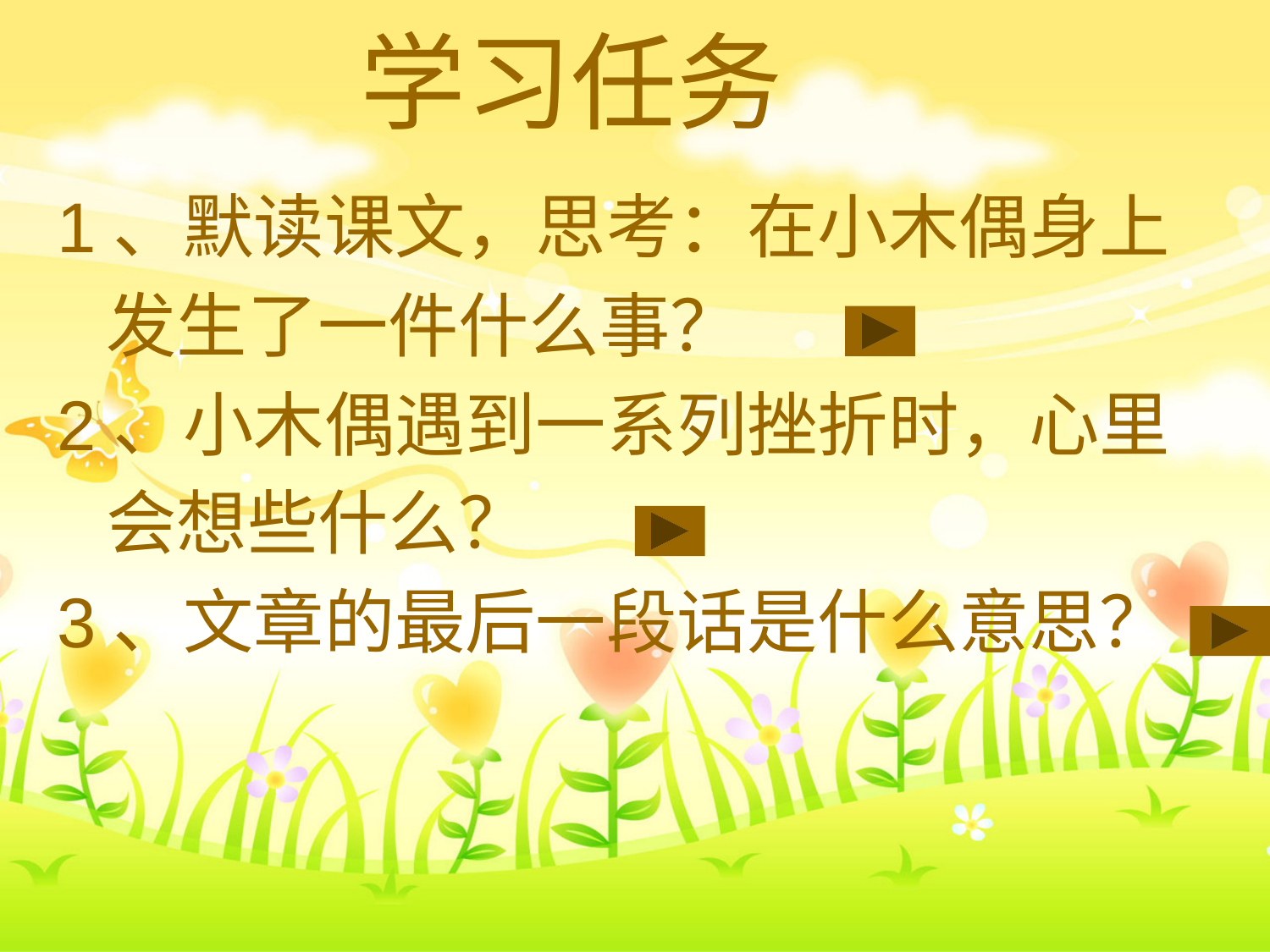

# 学习任务
    1、默读课文，思考：在小木偶身上
       发生了一件什么事？
    2、小木偶遇到一系列挫折时，心里
       会想些什么？
    3、文章的最后一段话是什么意思？